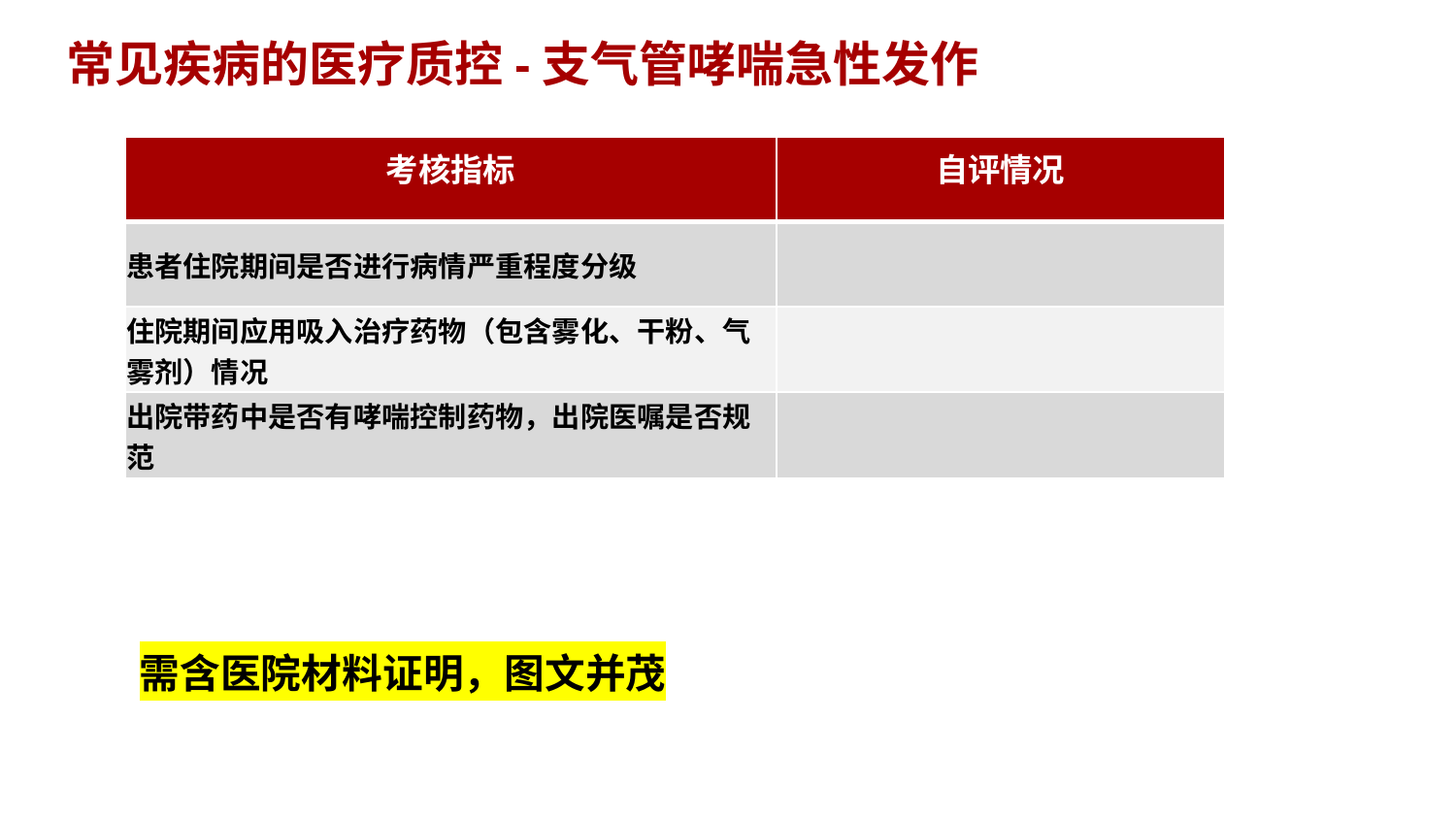

# 常见疾病的医疗质控-支气管哮喘急性发作
| 考核指标 | 自评情况 |
| --- | --- |
| 患者住院期间是否进行病情严重程度分级 |  |
| 住院期间应用吸入治疗药物（包含雾化、干粉、气雾剂）情况 |  |
| 出院带药中是否有哮喘控制药物，出院医嘱是否规范 |  |
需含医院材料证明，图文并茂